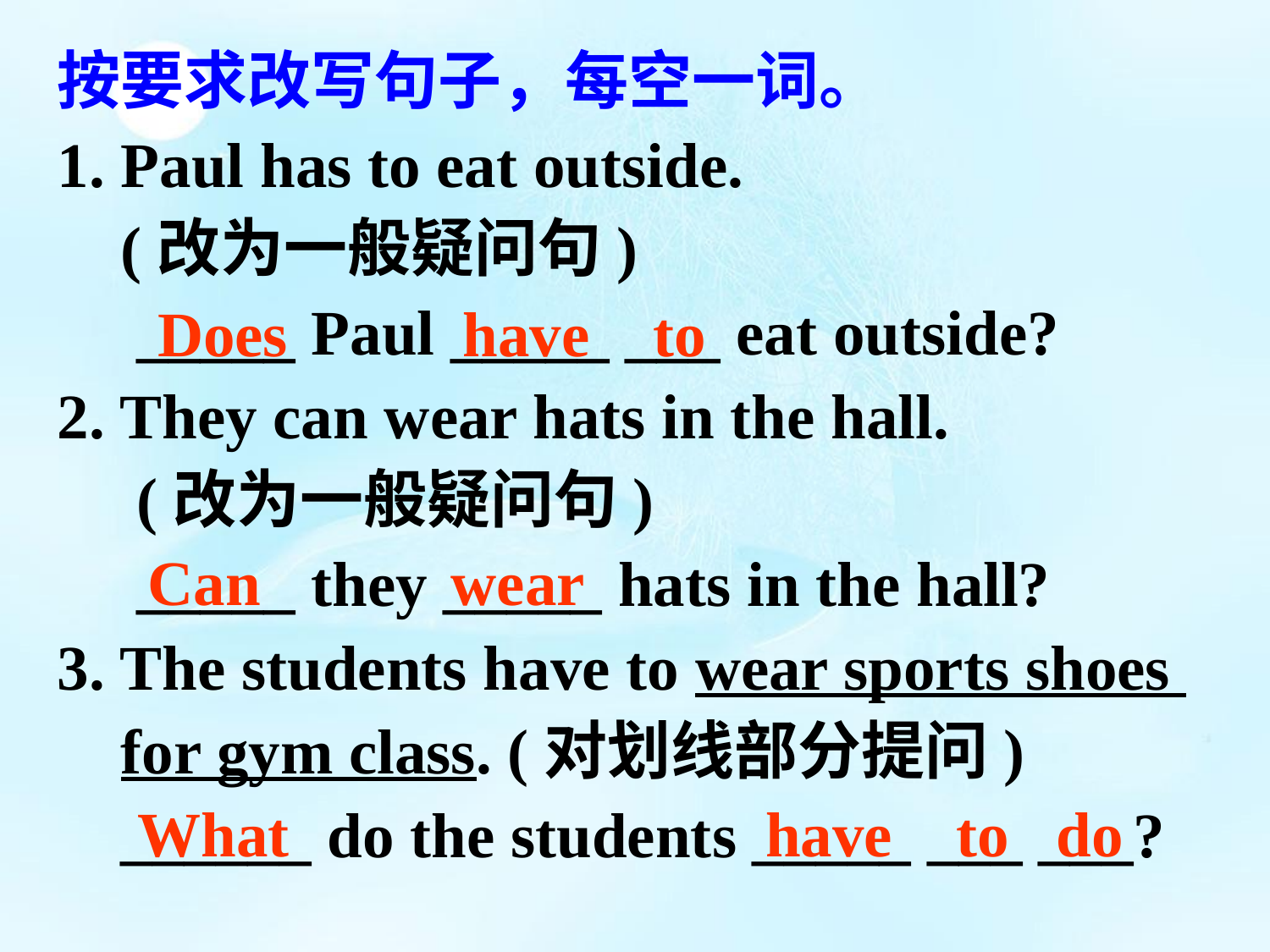

按要求改写句子，每空一词。
1. Paul has to eat outside.
    (改为一般疑问句)
     _____ Paul _____ ___ eat outside?
2. They can wear hats in the hall.
     (改为一般疑问句)
     _____ they _____ hats in the hall?
3. The students have to wear sports shoes
    for gym class. (对划线部分提问)
    ______ do the students _____ ___ ___?
Does           have    to
Can            wear
What                              have    to   do